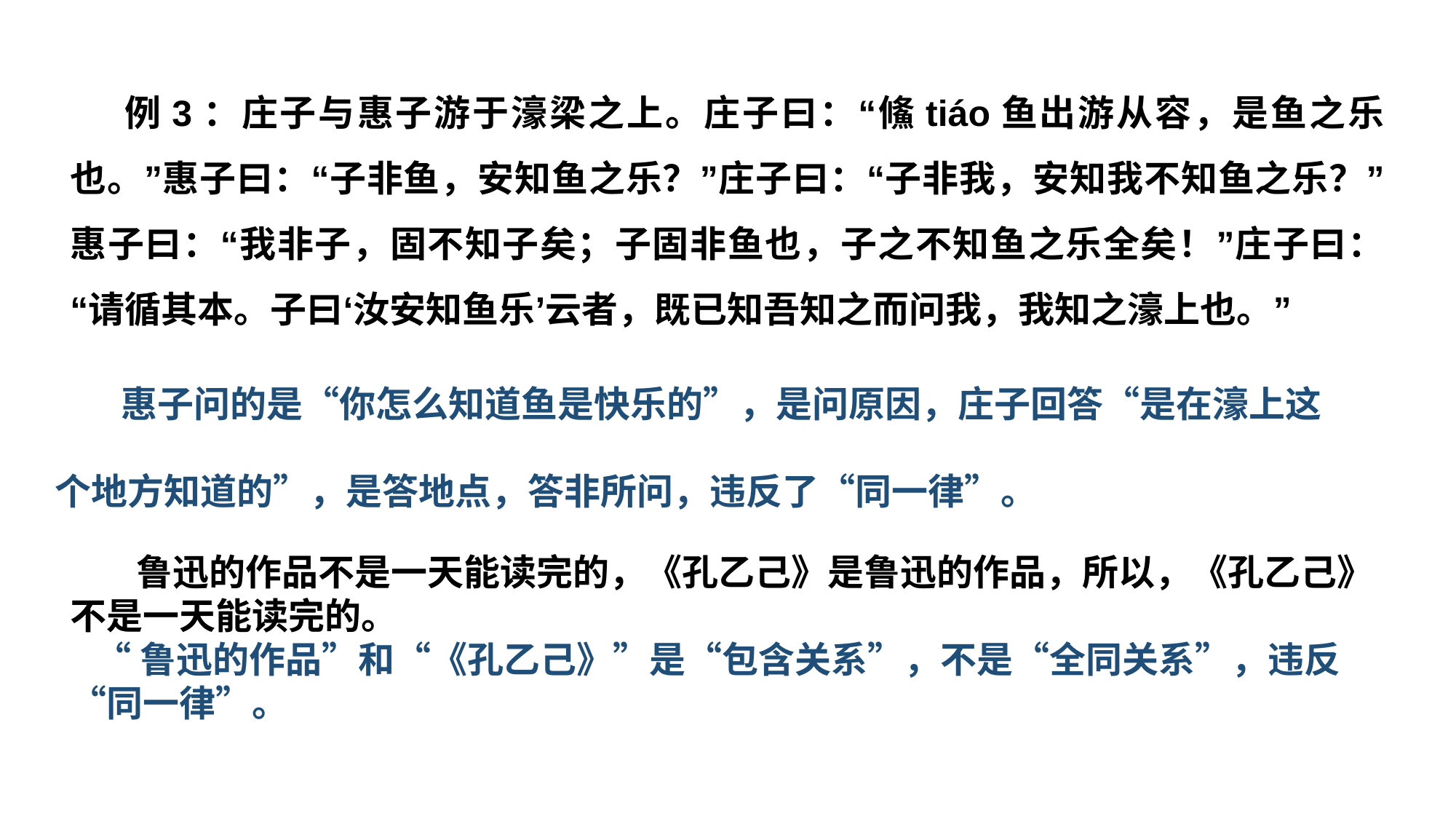

例3：庄子与惠子游于濠梁之上。庄子曰：“鯈tiáo鱼出游从容，是鱼之乐也。”惠子曰：“子非鱼，安知鱼之乐？”庄子曰：“子非我，安知我不知鱼之乐？”惠子曰：“我非子，固不知子矣；子固非鱼也，子之不知鱼之乐全矣！”庄子曰：“请循其本。子曰‘汝安知鱼乐’云者，既已知吾知之而问我，我知之濠上也。”
       惠子问的是“你怎么知道鱼是快乐的”，是问原因，庄子回答“是在濠上这个地方知道的”，是答地点，答非所问，违反了“同一律”。
       鲁迅的作品不是一天能读完的，《孔乙己》是鲁迅的作品，所以，《孔乙己》不是一天能读完的。
   “鲁迅的作品”和“《孔乙己》”是“包含关系”，不是“全同关系”，违反“同一律”。